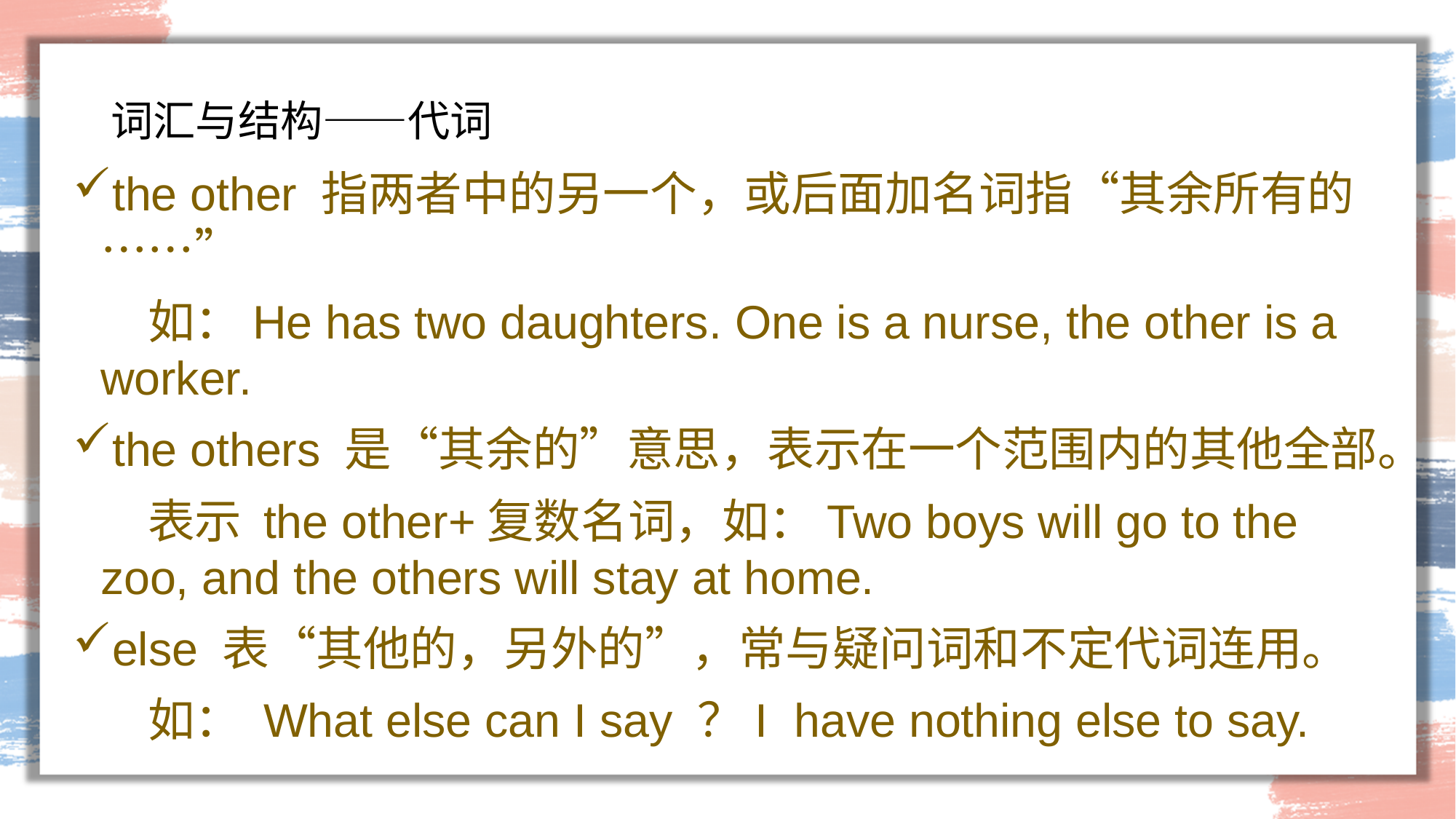

# 词汇与结构——代词
the other 指两者中的另一个，或后面加名词指“其余所有的……”
      如：He has two daughters. One is a nurse, the other is a worker.
the others 是“其余的”意思，表示在一个范围内的其他全部。
      表示 the other+复数名词，如：Two boys will go to the zoo, and the others will stay at home.
else 表“其他的，另外的”，常与疑问词和不定代词连用。
      如： What else can I say ？I  have nothing else to say.